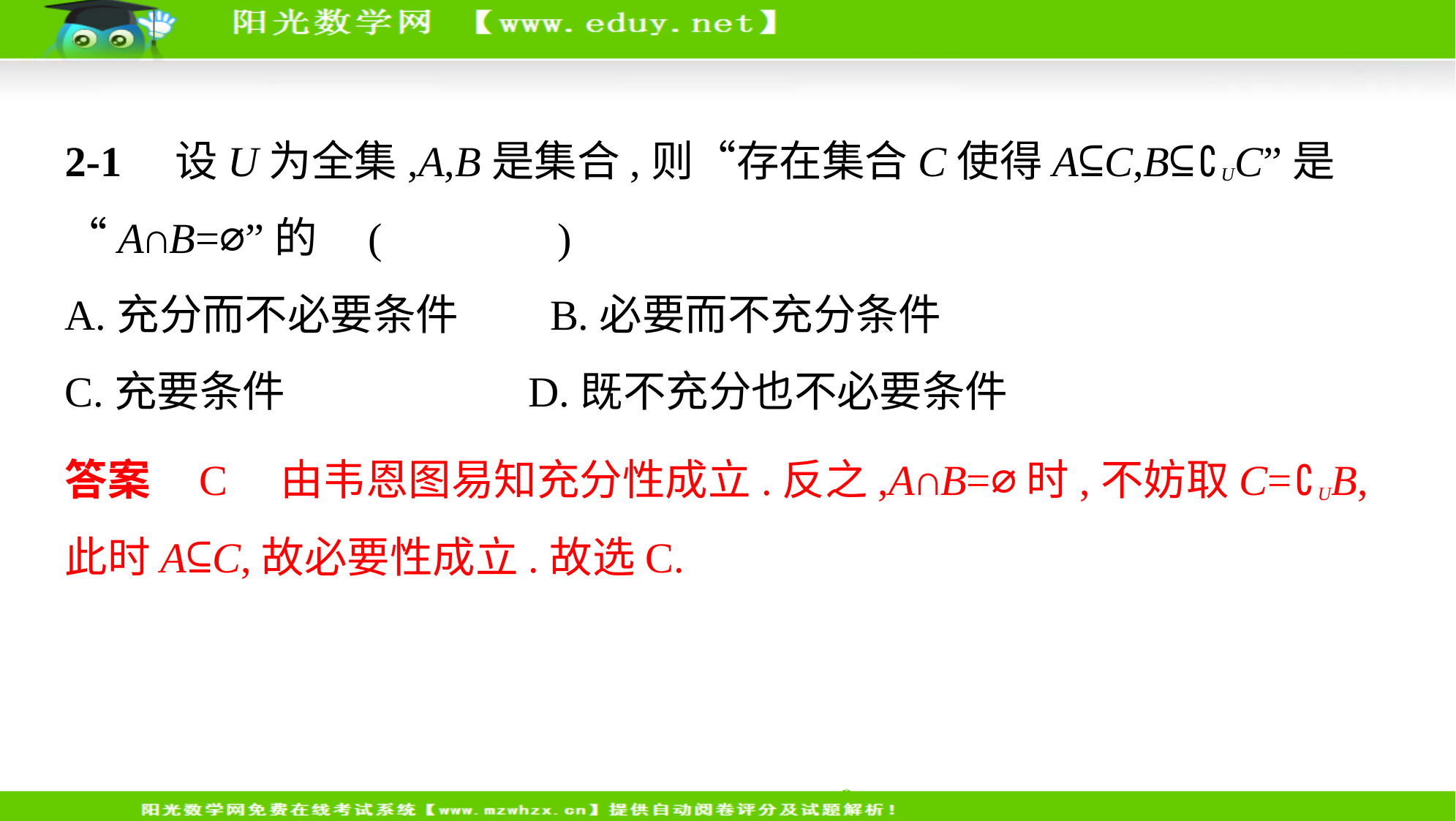

2-1　设U为全集,A,B是集合,则“存在集合C使得A⊆C,B⊆∁UC”是
“A∩B=⌀”的 (　 C 　)
A.充分而不必要条件　    B.必要而不充分条件
C.充要条件　                    D.既不充分也不必要条件

答案    C　由韦恩图易知充分性成立.反之,A∩B=⌀时,不妨取C=∁UB,
此时A⊆C,故必要性成立.故选C.